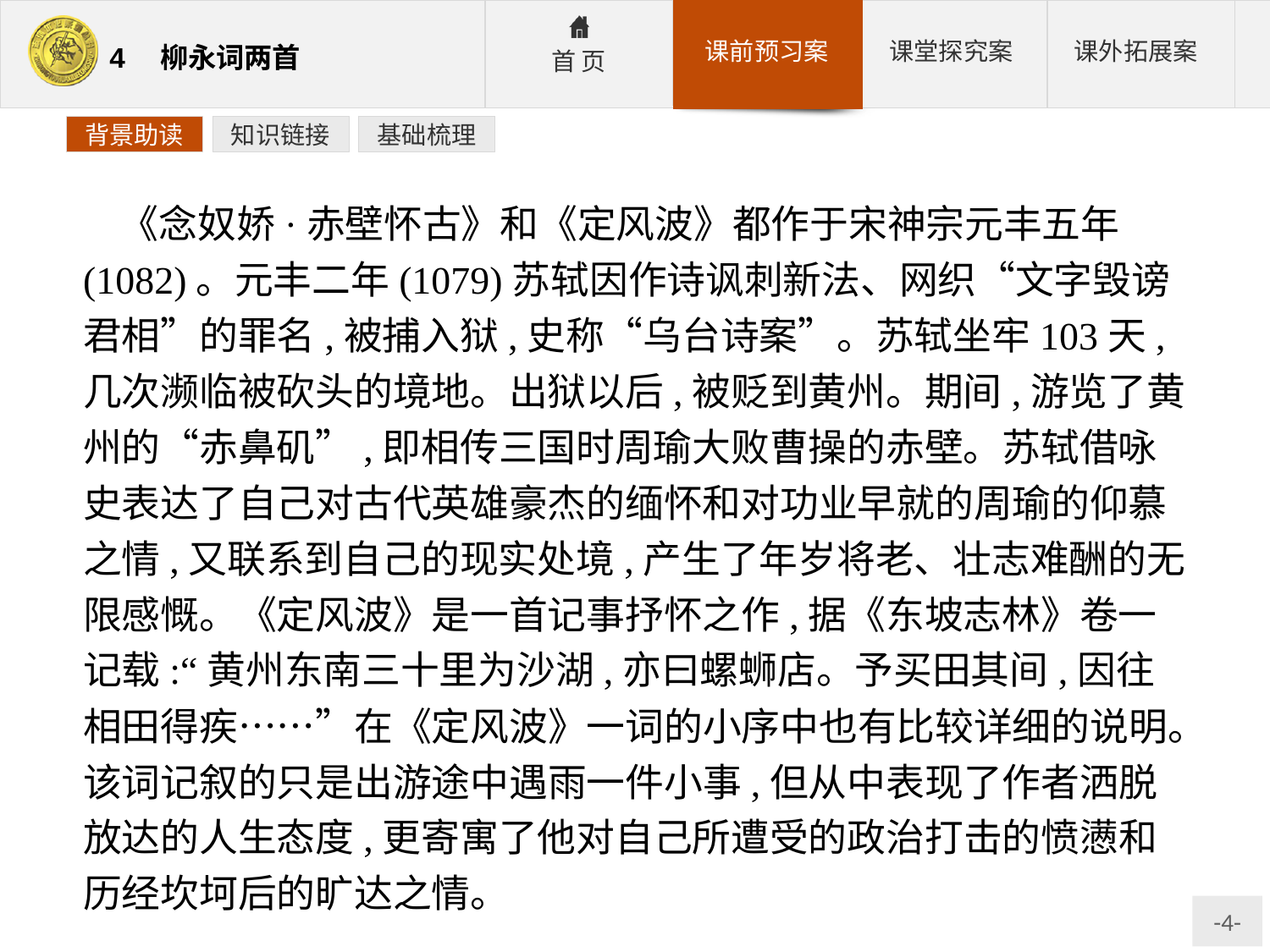

背景助读
知识链接
基础梳理
《念奴娇·赤壁怀古》和《定风波》都作于宋神宗元丰五年(1082)。元丰二年(1079)苏轼因作诗讽刺新法、网织“文字毁谤君相”的罪名,被捕入狱,史称“乌台诗案”。苏轼坐牢103天,几次濒临被砍头的境地。出狱以后,被贬到黄州。期间,游览了黄州的“赤鼻矶”,即相传三国时周瑜大败曹操的赤壁。苏轼借咏史表达了自己对古代英雄豪杰的缅怀和对功业早就的周瑜的仰慕之情,又联系到自己的现实处境,产生了年岁将老、壮志难酬的无限感慨。《定风波》是一首记事抒怀之作,据《东坡志林》卷一记载:“黄州东南三十里为沙湖,亦曰螺蛳店。予买田其间,因往相田得疾……”在《定风波》一词的小序中也有比较详细的说明。该词记叙的只是出游途中遇雨一件小事,但从中表现了作者洒脱放达的人生态度,更寄寓了他对自己所遭受的政治打击的愤懑和历经坎坷后的旷达之情。